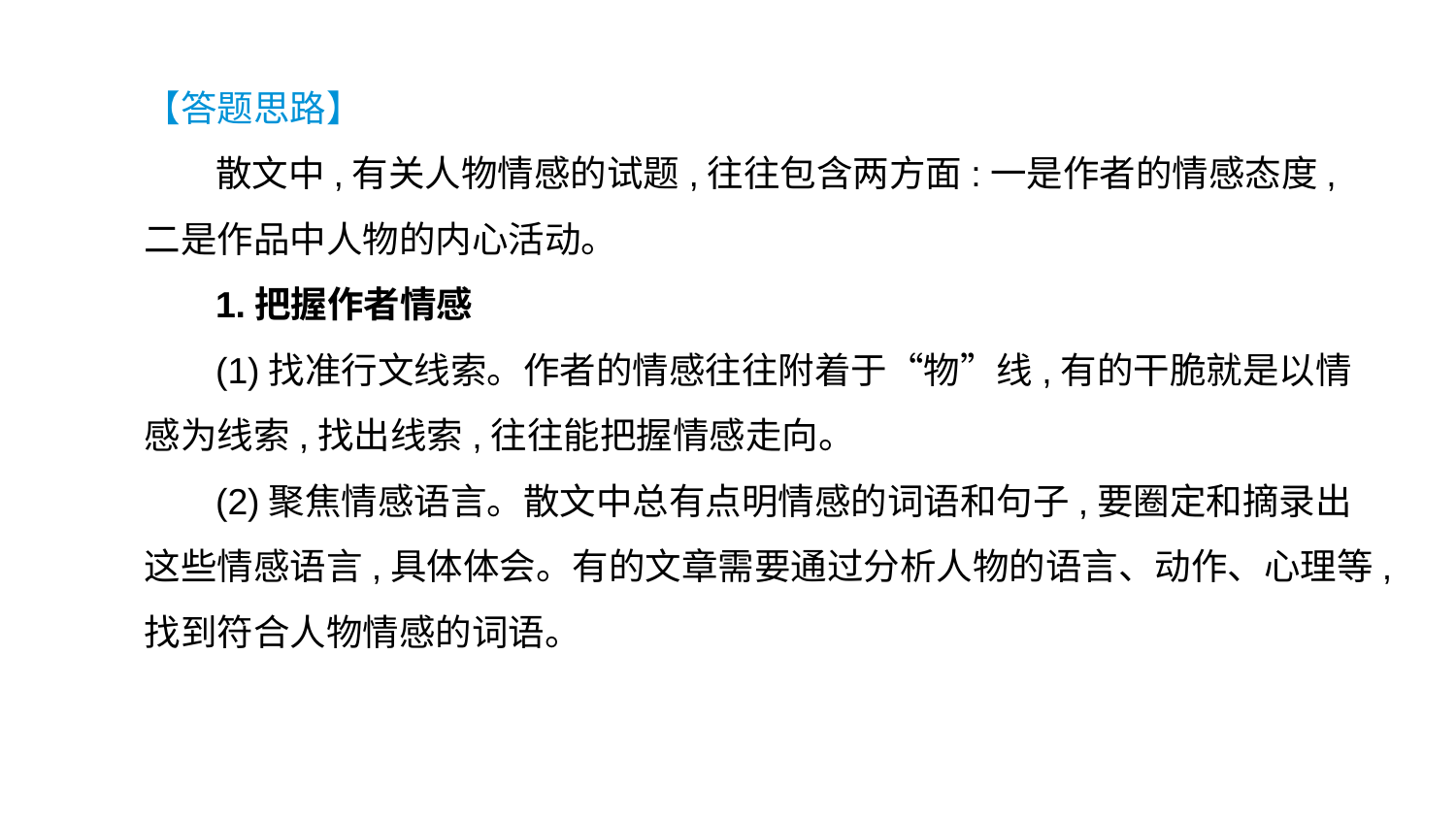

【答题思路】
散文中,有关人物情感的试题,往往包含两方面:一是作者的情感态度,二是作品中人物的内心活动。
1.把握作者情感
(1)找准行文线索。作者的情感往往附着于“物”线,有的干脆就是以情感为线索,找出线索,往往能把握情感走向。
(2)聚焦情感语言。散文中总有点明情感的词语和句子,要圈定和摘录出这些情感语言,具体体会。有的文章需要通过分析人物的语言、动作、心理等,找到符合人物情感的词语。